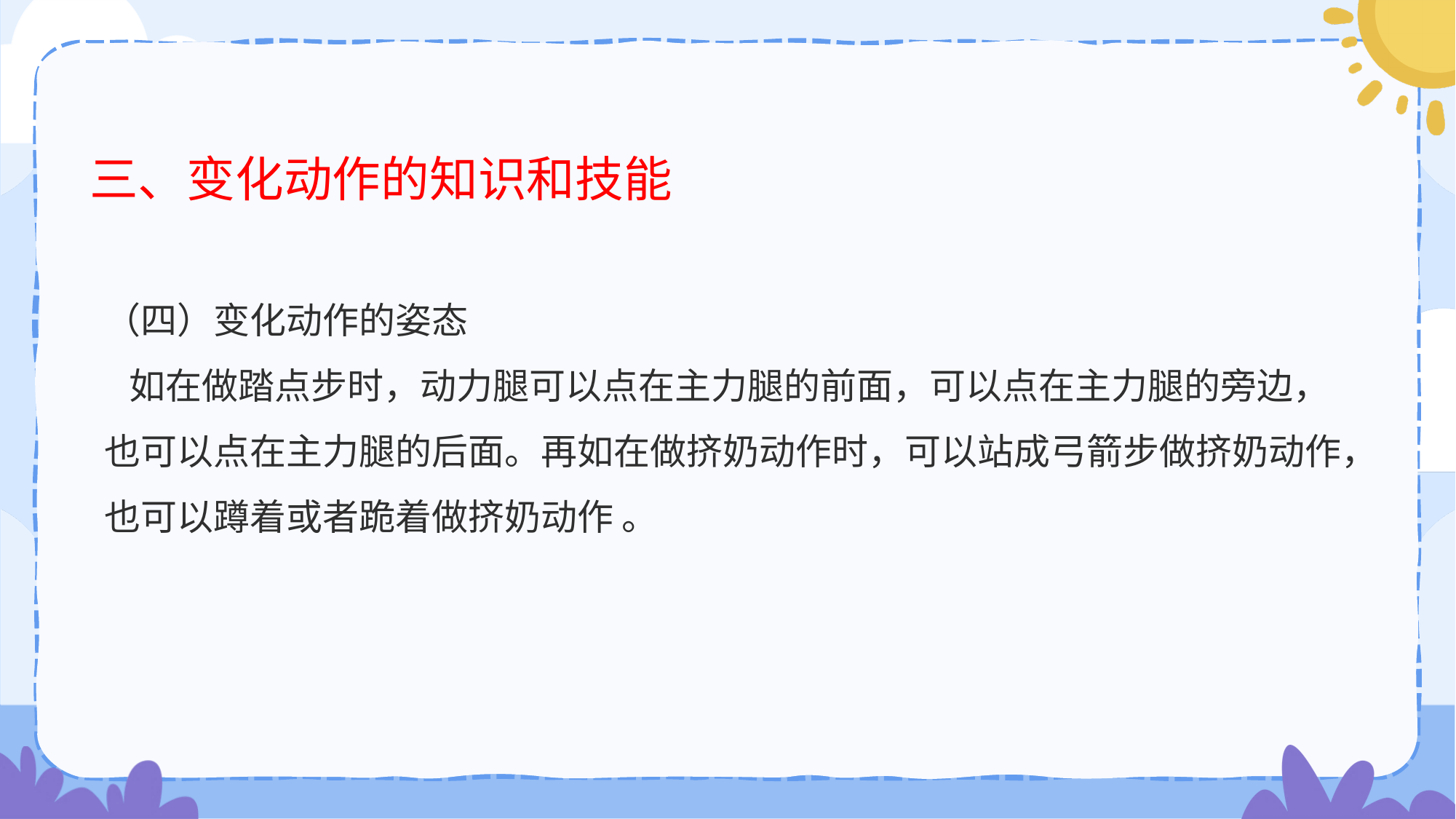

# 三、变化动作的知识和技能
（四）变化动作的姿态
   如在做踏点步时，动力腿可以点在主力腿的前面，可以点在主力腿的旁边，也可以点在主力腿的后面。再如在做挤奶动作时，可以站成弓箭步做挤奶动作，也可以蹲着或者跪着做挤奶动作 。